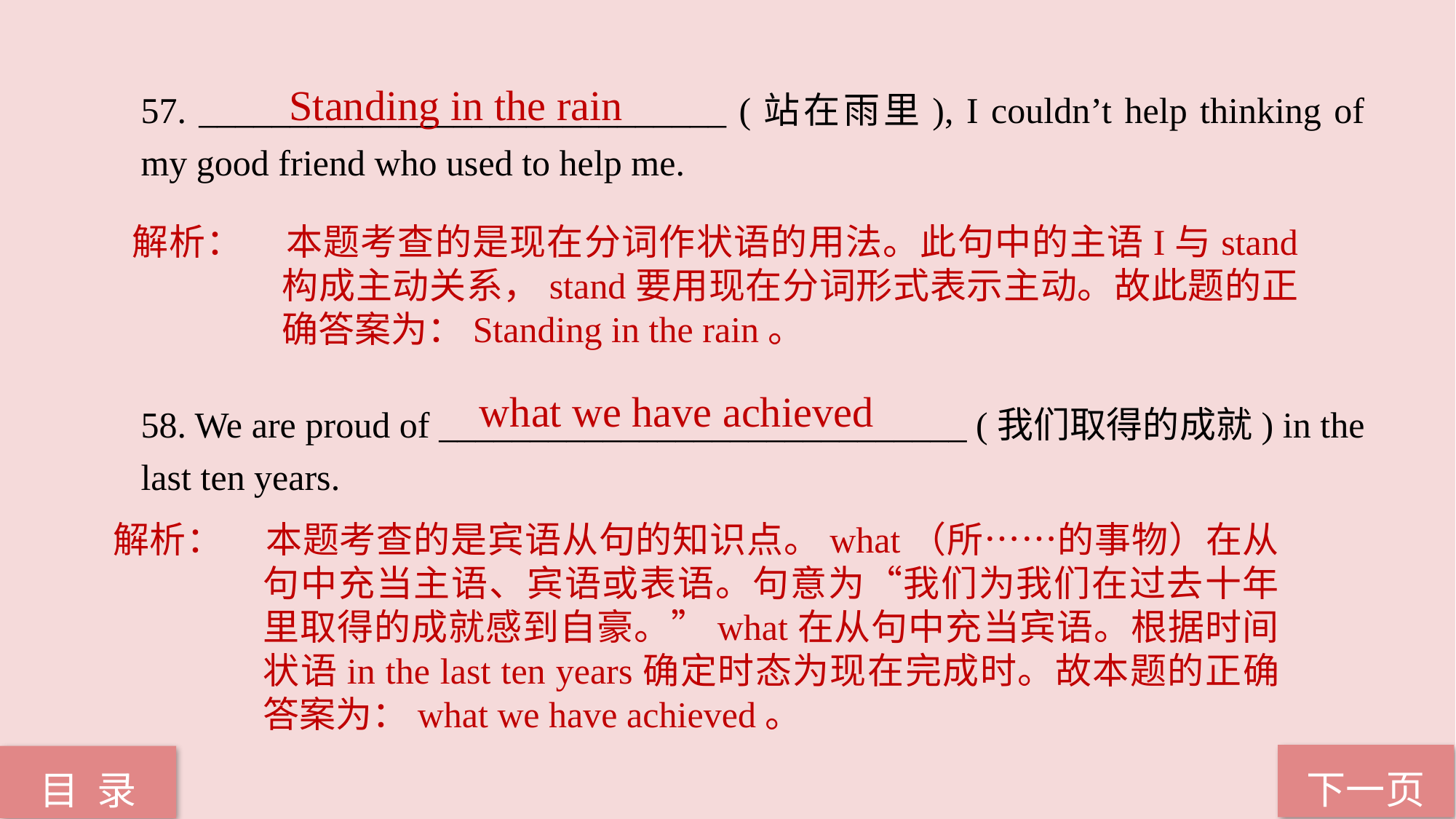

57. _____________________________ (站在雨里), I couldn’t help thinking of my good friend who used to help me.

58. We are proud of _____________________________ (我们取得的成就) in the last ten years.
Standing in the rain
解析：	本题考查的是现在分词作状语的用法。此句中的主语I与stand 构成主动关系，stand要用现在分词形式表示主动。故此题的正确答案为：Standing in the rain。
what we have achieved
解析：	本题考查的是宾语从句的知识点。what（所……的事物）在从句中充当主语、宾语或表语。句意为“我们为我们在过去十年里取得的成就感到自豪。”what在从句中充当宾语。根据时间状语in the last ten years确定时态为现在完成时。故本题的正确答案为：what we have achieved。